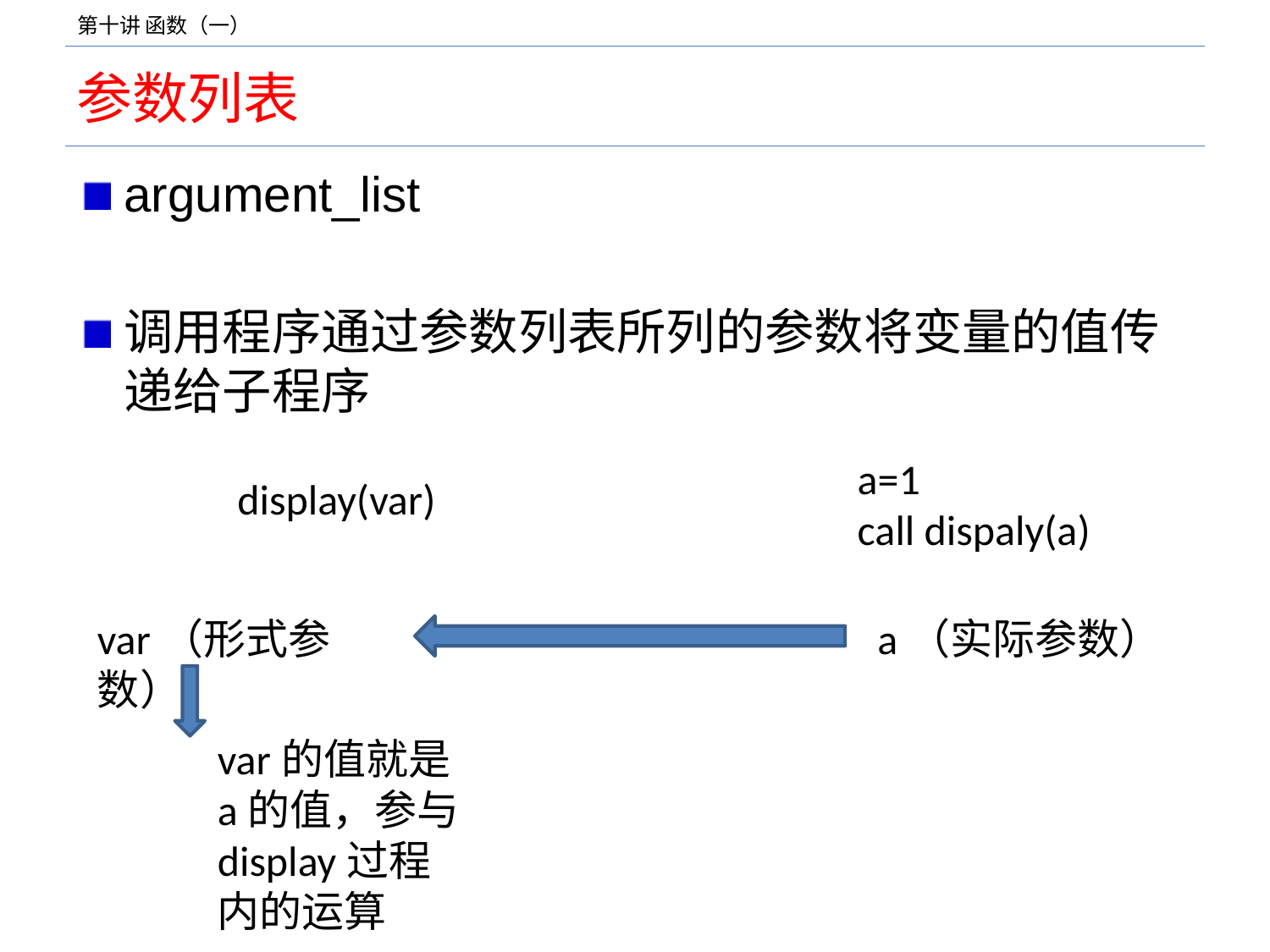

# 参数列表
argument_list

调用程序通过参数列表所列的参数将变量的值传递给子程序
a=1
call dispaly(a)
display(var)
var（形式参数）
a（实际参数）

var的值就是a的值，参与display过程内的运算